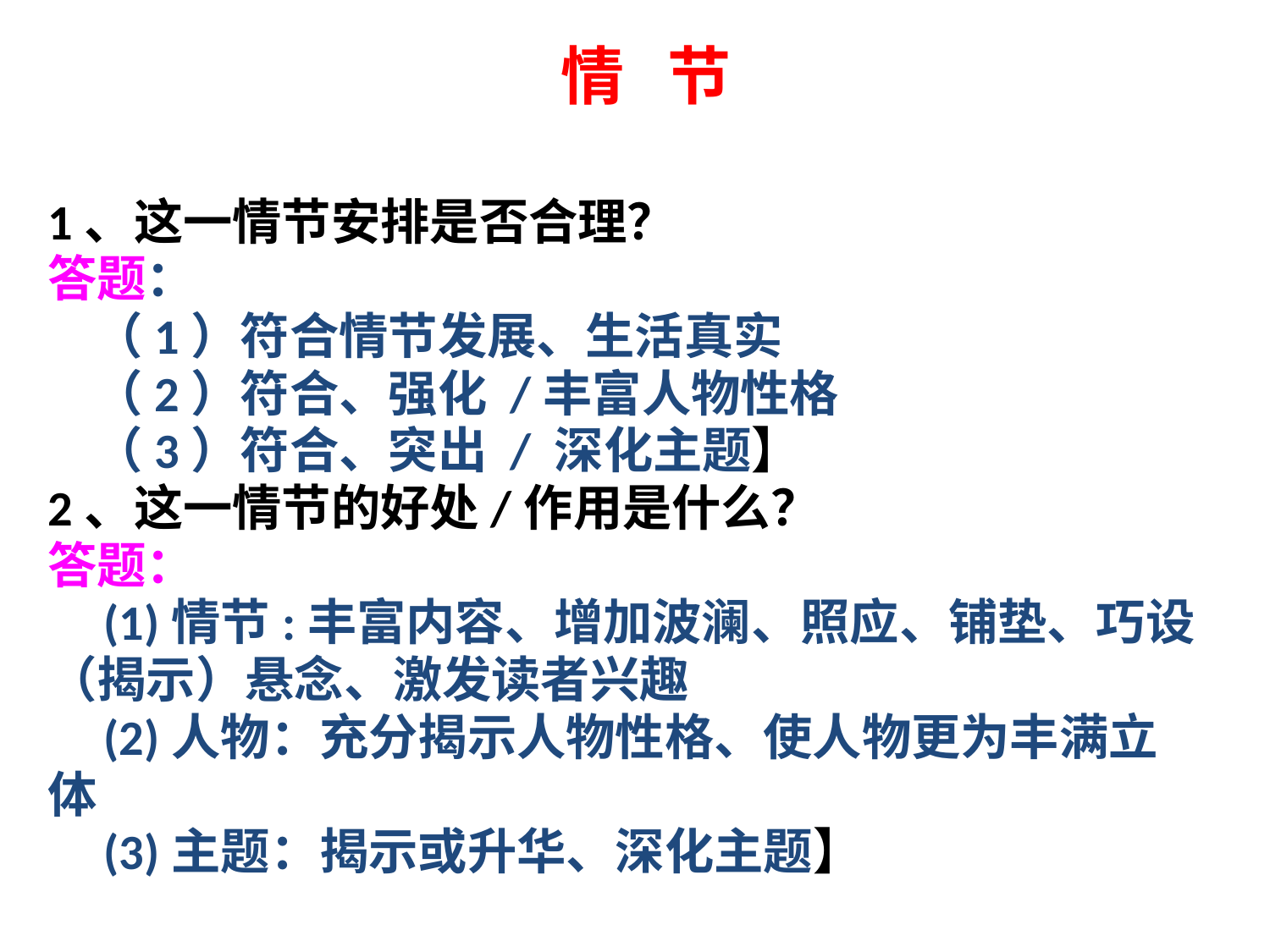

# 情   节

1、这一情节安排是否合理？
答题：
   （1）符合情节发展、生活真实
   （2）符合、强化 /丰富人物性格
   （3）符合、突出 / 深化主题】
2、这一情节的好处/作用是什么？
答题：
     (1)情节:丰富内容、增加波澜、照应、铺垫、巧设
（揭示）悬念、激发读者兴趣
     (2)人物：充分揭示人物性格、使人物更为丰满立
体
     (3)主题：揭示或升华、深化主题】